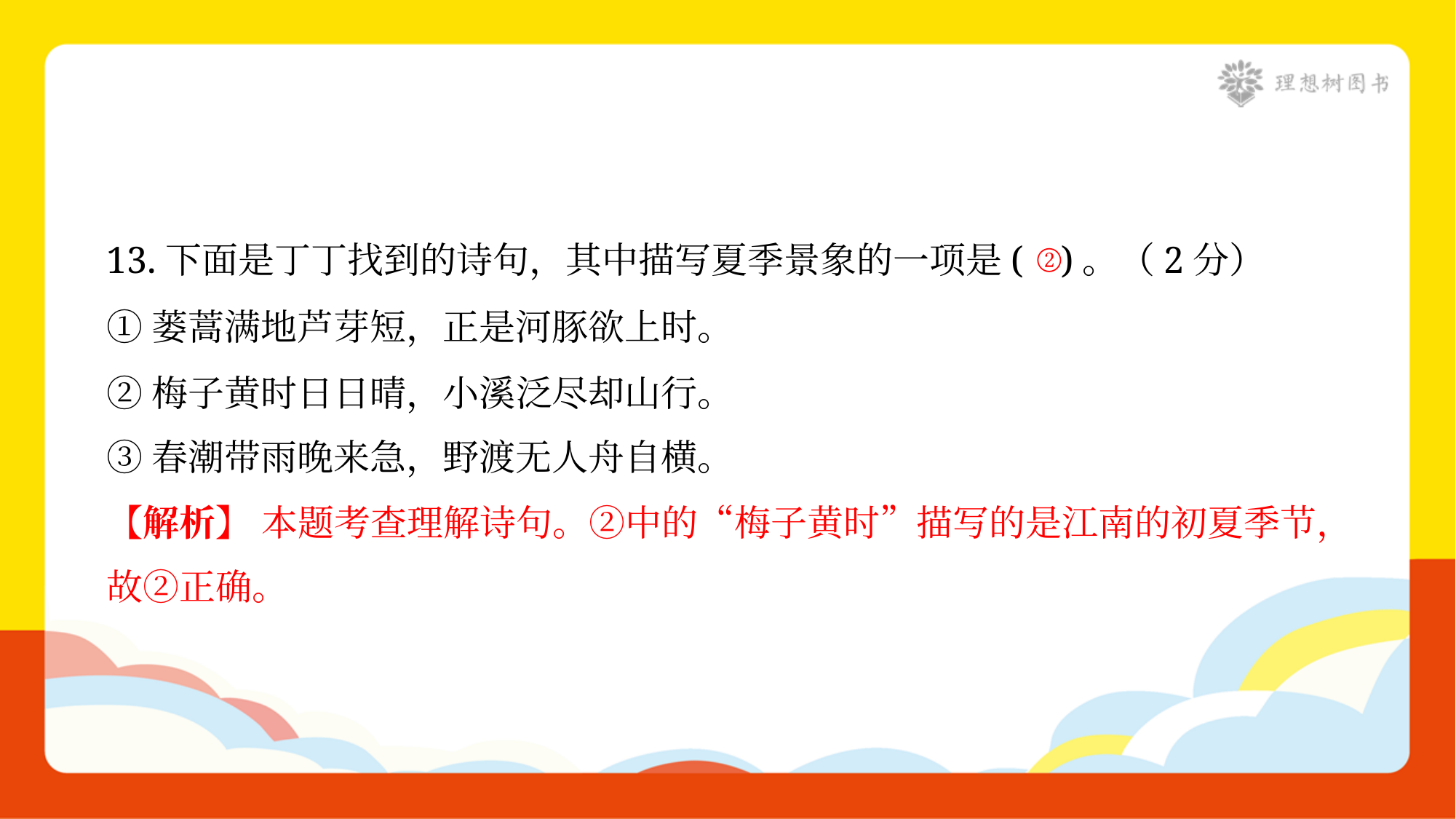

13.下面是丁丁找到的诗句，其中描写夏季景象的一项是(    )。（2分）
①蒌蒿满地芦芽短，正是河豚欲上时。
②梅子黄时日日晴，小溪泛尽却山行。
③春潮带雨晚来急，野渡无人舟自横。
②
【解析】 本题考查理解诗句。②中的“梅子黄时”描写的是江南的初夏季节，
故②正确。